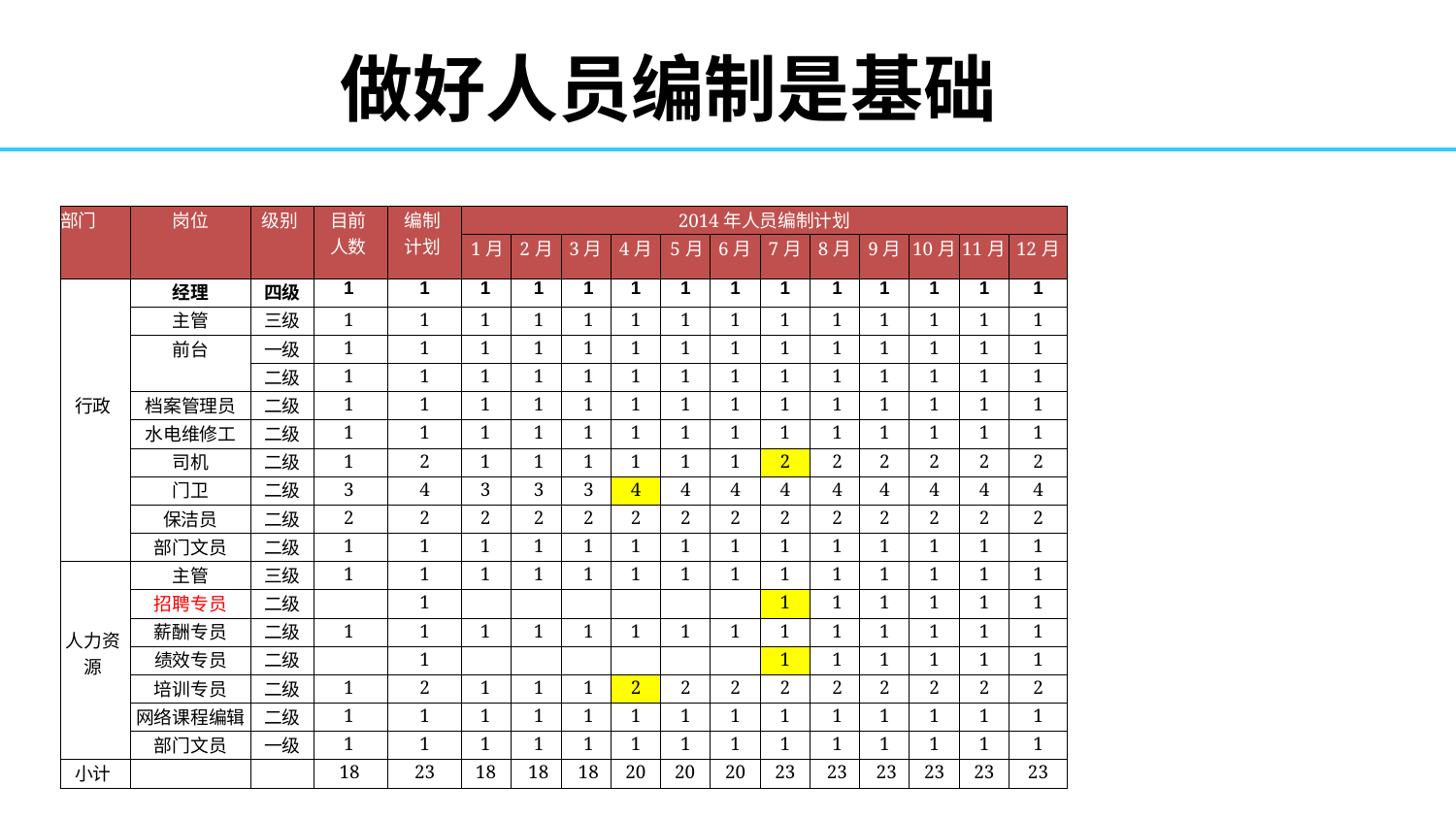

# 做好人员编制是基础
| 部门 | 岗位 | 级别 | 目前 人数 | 编制 计划 | 2014年人员编制计划 |  |  |  |  |  |  |  |  |  |  |  |
| --- | --- | --- | --- | --- | --- | --- | --- | --- | --- | --- | --- | --- | --- | --- | --- | --- |
|  |  |  |  |  | 1月 | 2月 | 3月 | 4月 | 5月 | 6月 | 7月 | 8月 | 9月 | 10月 | 11月 | 12月 |
| 行政 | 经理 | 四级 | 1 | 1 | 1 | 1 | 1 | 1 | 1 | 1 | 1 | 1 | 1 | 1 | 1 | 1 |
|  | 主管 | 三级 | 1 | 1 | 1 | 1 | 1 | 1 | 1 | 1 | 1 | 1 | 1 | 1 | 1 | 1 |
|  | 前台 | 一级 | 1 | 1 | 1 | 1 | 1 | 1 | 1 | 1 | 1 | 1 | 1 | 1 | 1 | 1 |
|  |  | 二级 | 1 | 1 | 1 | 1 | 1 | 1 | 1 | 1 | 1 | 1 | 1 | 1 | 1 | 1 |
|  | 档案管理员 | 二级 | 1 | 1 | 1 | 1 | 1 | 1 | 1 | 1 | 1 | 1 | 1 | 1 | 1 | 1 |
|  | 水电维修工 | 二级 | 1 | 1 | 1 | 1 | 1 | 1 | 1 | 1 | 1 | 1 | 1 | 1 | 1 | 1 |
|  | 司机 | 二级 | 1 | 2 | 1 | 1 | 1 | 1 | 1 | 1 | 2 | 2 | 2 | 2 | 2 | 2 |
|  | 门卫 | 二级 | 3 | 4 | 3 | 3 | 3 | 4 | 4 | 4 | 4 | 4 | 4 | 4 | 4 | 4 |
|  | 保洁员 | 二级 | 2 | 2 | 2 | 2 | 2 | 2 | 2 | 2 | 2 | 2 | 2 | 2 | 2 | 2 |
|  | 部门文员 | 二级 | 1 | 1 | 1 | 1 | 1 | 1 | 1 | 1 | 1 | 1 | 1 | 1 | 1 | 1 |
| 人力资 源 | 主管 | 三级 | 1 | 1 | 1 | 1 | 1 | 1 | 1 | 1 | 1 | 1 | 1 | 1 | 1 | 1 |
|  | 招聘专员 | 二级 |  | 1 |  |  |  |  |  |  | 1 | 1 | 1 | 1 | 1 | 1 |
|  | 薪酬专员 | 二级 | 1 | 1 | 1 | 1 | 1 | 1 | 1 | 1 | 1 | 1 | 1 | 1 | 1 | 1 |
|  | 绩效专员 | 二级 |  | 1 |  |  |  |  |  |  | 1 | 1 | 1 | 1 | 1 | 1 |
|  | 培训专员 | 二级 | 1 | 2 | 1 | 1 | 1 | 2 | 2 | 2 | 2 | 2 | 2 | 2 | 2 | 2 |
|  | 网络课程编辑 | 二级 | 1 | 1 | 1 | 1 | 1 | 1 | 1 | 1 | 1 | 1 | 1 | 1 | 1 | 1 |
|  | 部门文员 | 一级 | 1 | 1 | 1 | 1 | 1 | 1 | 1 | 1 | 1 | 1 | 1 | 1 | 1 | 1 |
| 小计 |  |  | 18 | 23 | 18 | 18 | 18 | 20 | 20 | 20 | 23 | 23 | 23 | 23 | 23 | 23 |